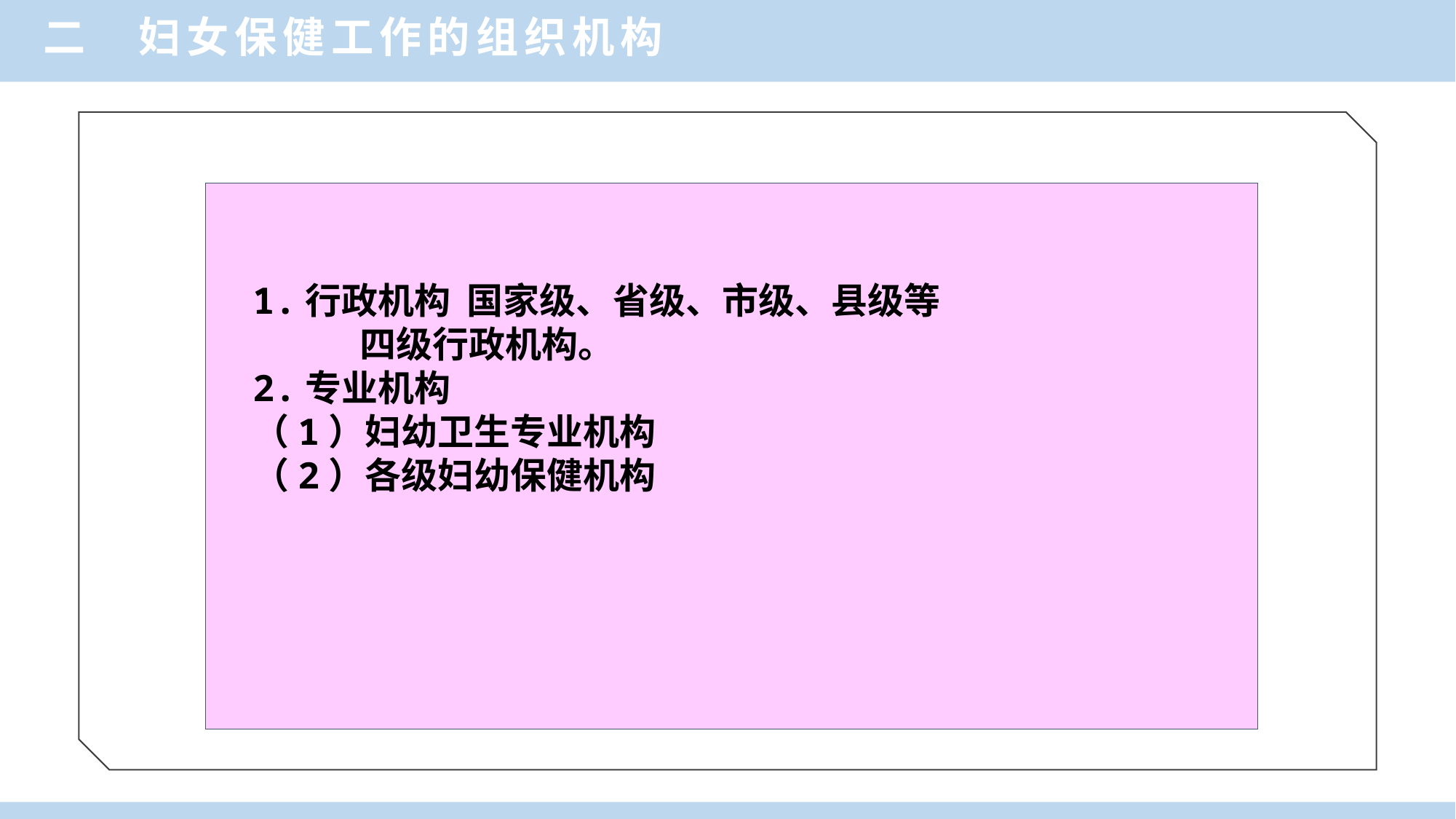

二   妇女保健工作的组织机构

1.行政机构  国家级、省级、市级、县级等
            四级行政机构。
2.专业机构
（1）妇幼卫生专业机构
（2）各级妇幼保健机构